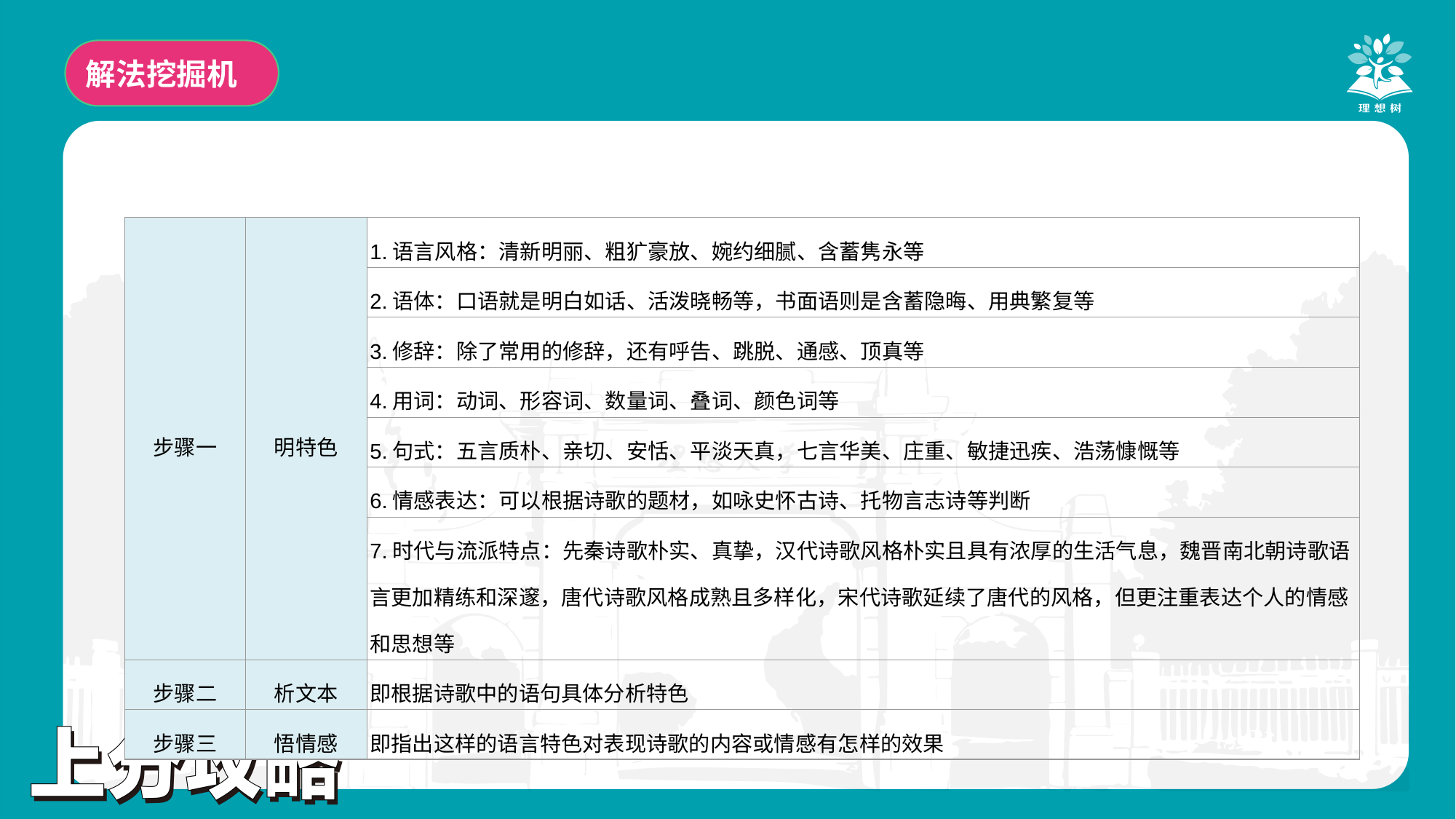

解法挖掘机
| 步骤一 | 明特色 | 1.语言风格：清新明丽、粗犷豪放、婉约细腻、含蓄隽永等 |
| --- | --- | --- |
|  |  | 2.语体：口语就是明白如话、活泼晓畅等，书面语则是含蓄隐晦、用典繁复等 |
|  |  | 3.修辞：除了常用的修辞，还有呼告、跳脱、通感、顶真等 |
|  |  | 4.用词：动词、形容词、数量词、叠词、颜色词等 |
|  |  | 5.句式：五言质朴、亲切、安恬、平淡天真，七言华美、庄重、敏捷迅疾、浩荡慷慨等 |
|  |  | 6.情感表达：可以根据诗歌的题材，如咏史怀古诗、托物言志诗等判断 |
|  |  | 7.时代与流派特点：先秦诗歌朴实、真挚，汉代诗歌风格朴实且具有浓厚的生活气息，魏晋南北朝诗歌语言更加精练和深邃，唐代诗歌风格成熟且多样化，宋代诗歌延续了唐代的风格，但更注重表达个人的情感和思想等 |
| 步骤二 | 析文本 | 即根据诗歌中的语句具体分析特色 |
| 步骤三 | 悟情感 | 即指出这样的语言特色对表现诗歌的内容或情感有怎样的效果 |